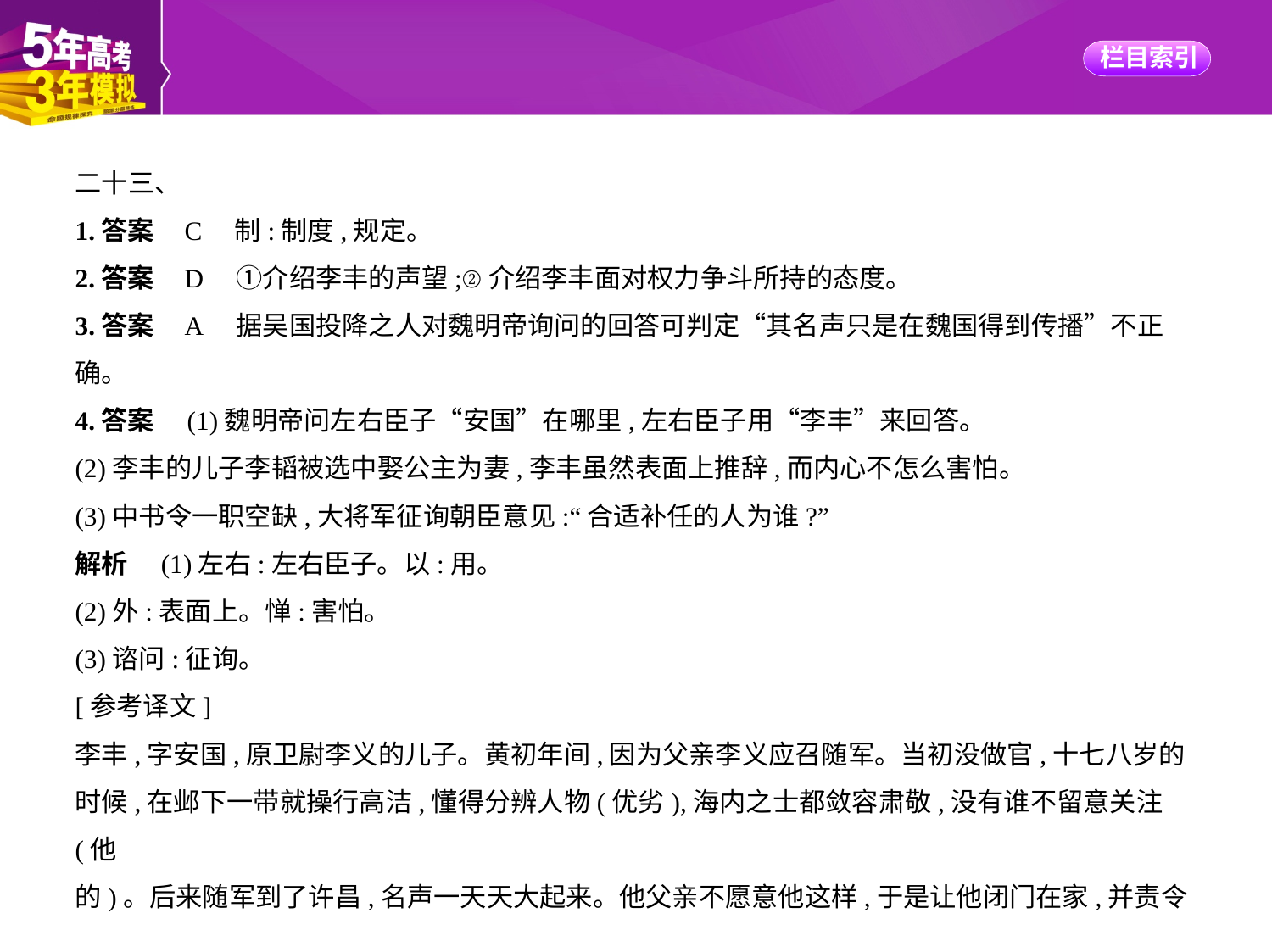

二十三、
1.答案    C　制:制度,规定。
2.答案    D　①介绍李丰的声望;②介绍李丰面对权力争斗所持的态度。
3.答案    A　据吴国投降之人对魏明帝询问的回答可判定“其名声只是在魏国得到传播”不正
确。
4.答案　(1)魏明帝问左右臣子“安国”在哪里,左右臣子用“李丰”来回答。
(2)李丰的儿子李韬被选中娶公主为妻,李丰虽然表面上推辞,而内心不怎么害怕。
(3)中书令一职空缺,大将军征询朝臣意见:“合适补任的人为谁?”
解析　(1)左右:左右臣子。以:用。
(2)外:表面上。惮:害怕。
(3)谘问:征询。
[参考译文]
李丰,字安国,原卫尉李义的儿子。黄初年间,因为父亲李义应召随军。当初没做官,十七八岁的
时候,在邺下一带就操行高洁,懂得分辨人物(优劣),海内之士都敛容肃敬,没有谁不留意关注(他
的)。后来随军到了许昌,名声一天天大起来。他父亲不愿意他这样,于是让他闭门在家,并责令